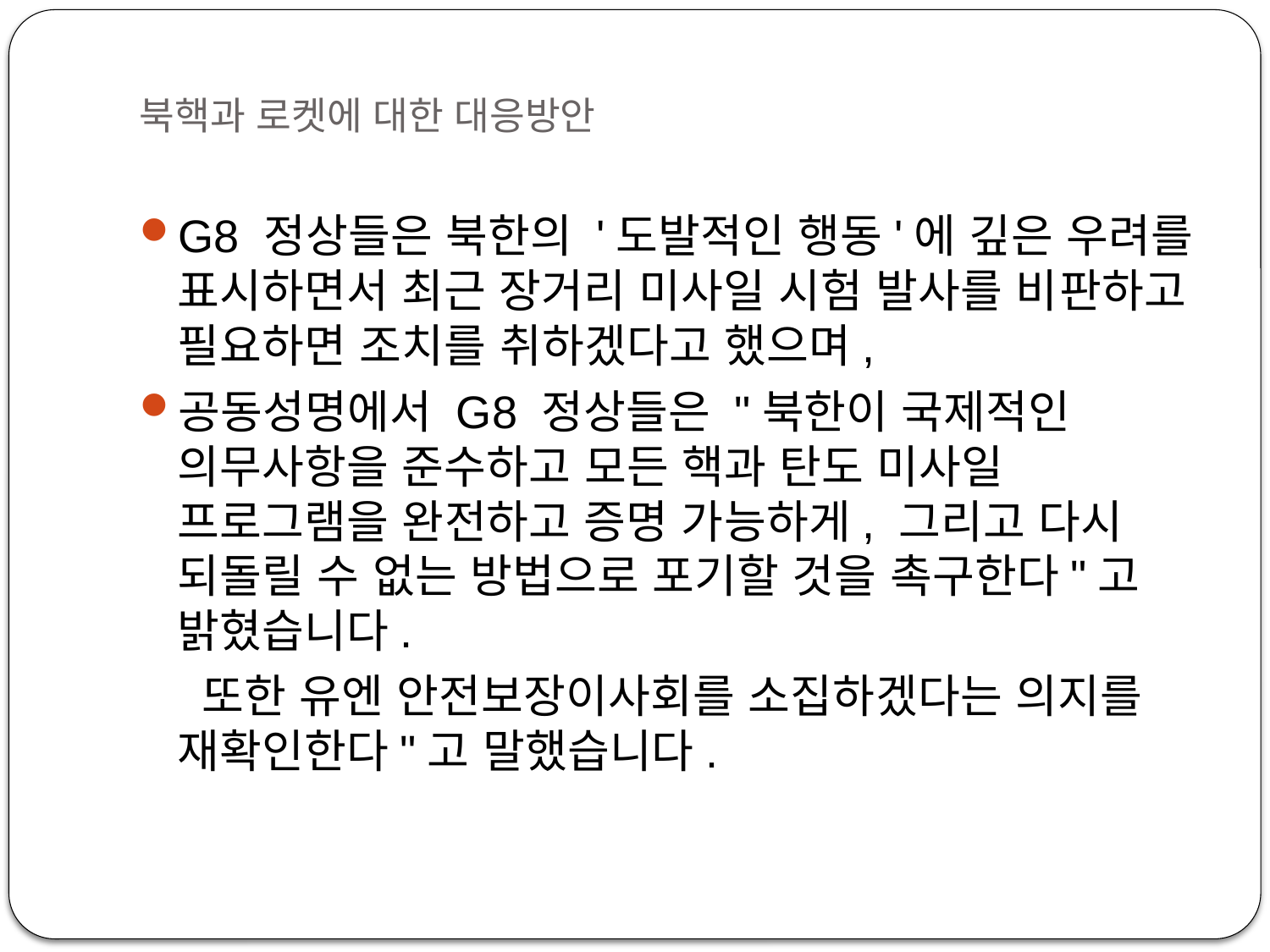

# 북핵과 로켓에 대한 대응방안
G8 정상들은 북한의 '도발적인 행동'에 깊은 우려를 표시하면서 최근 장거리 미사일 시험 발사를 비판하고 필요하면 조치를 취하겠다고 했으며,
공동성명에서 G8 정상들은 "북한이 국제적인 의무사항을 준수하고 모든 핵과 탄도 미사일 프로그램을 완전하고 증명 가능하게, 그리고 다시 되돌릴 수 없는 방법으로 포기할 것을 촉구한다"고 밝혔습니다.
    또한 유엔 안전보장이사회를 소집하겠다는 의지를 재확인한다"고 말했습니다.